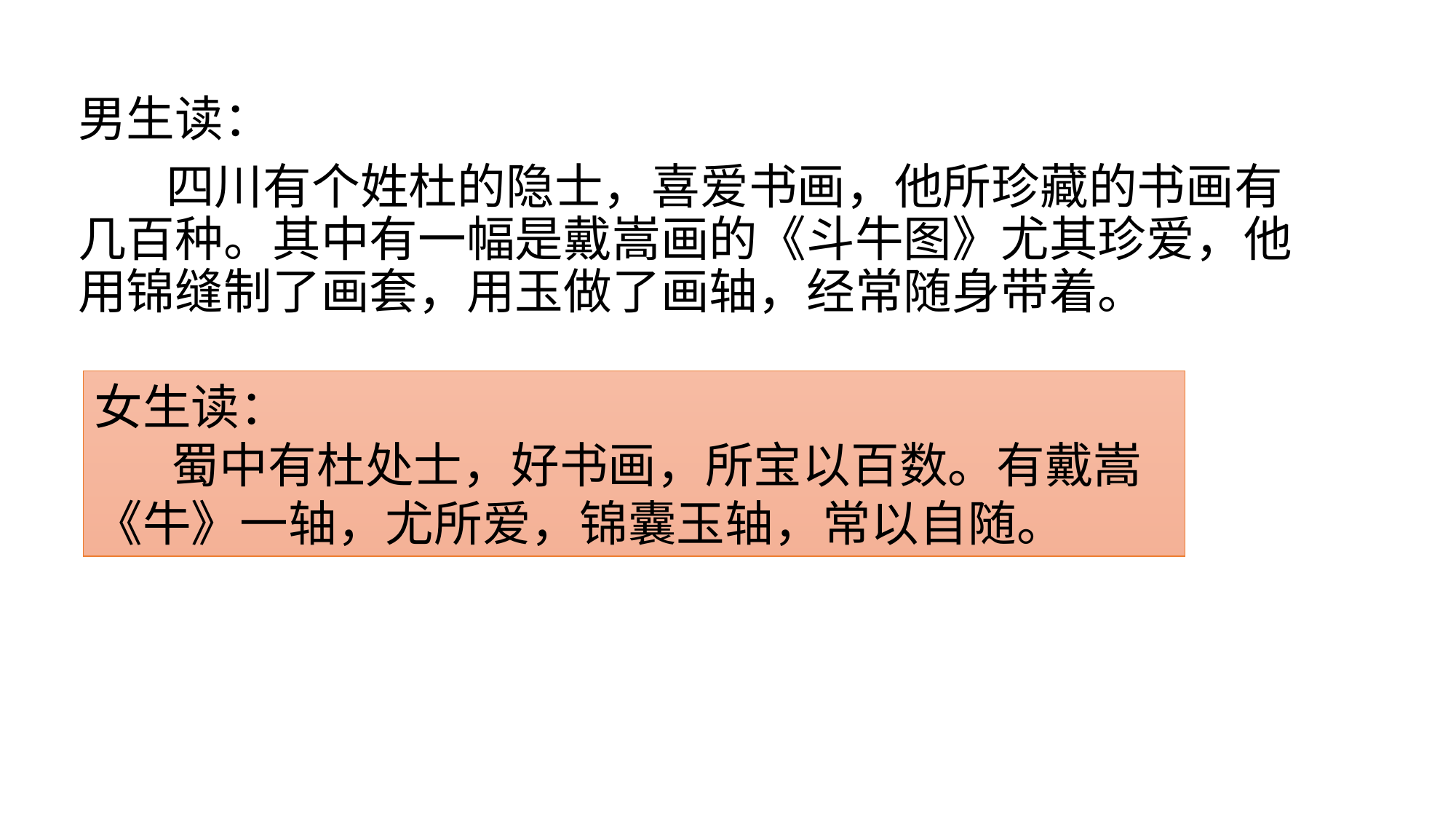

男生读：
       四川有个姓杜的隐士，喜爱书画，他所珍藏的书画有几百种。其中有一幅是戴嵩画的《斗牛图》尤其珍爱，他用锦缝制了画套，用玉做了画轴，经常随身带着。
女生读：
      蜀中有杜处士，好书画，所宝以百数。有戴嵩《牛》一轴，尤所爱，锦囊玉轴，常以自随。